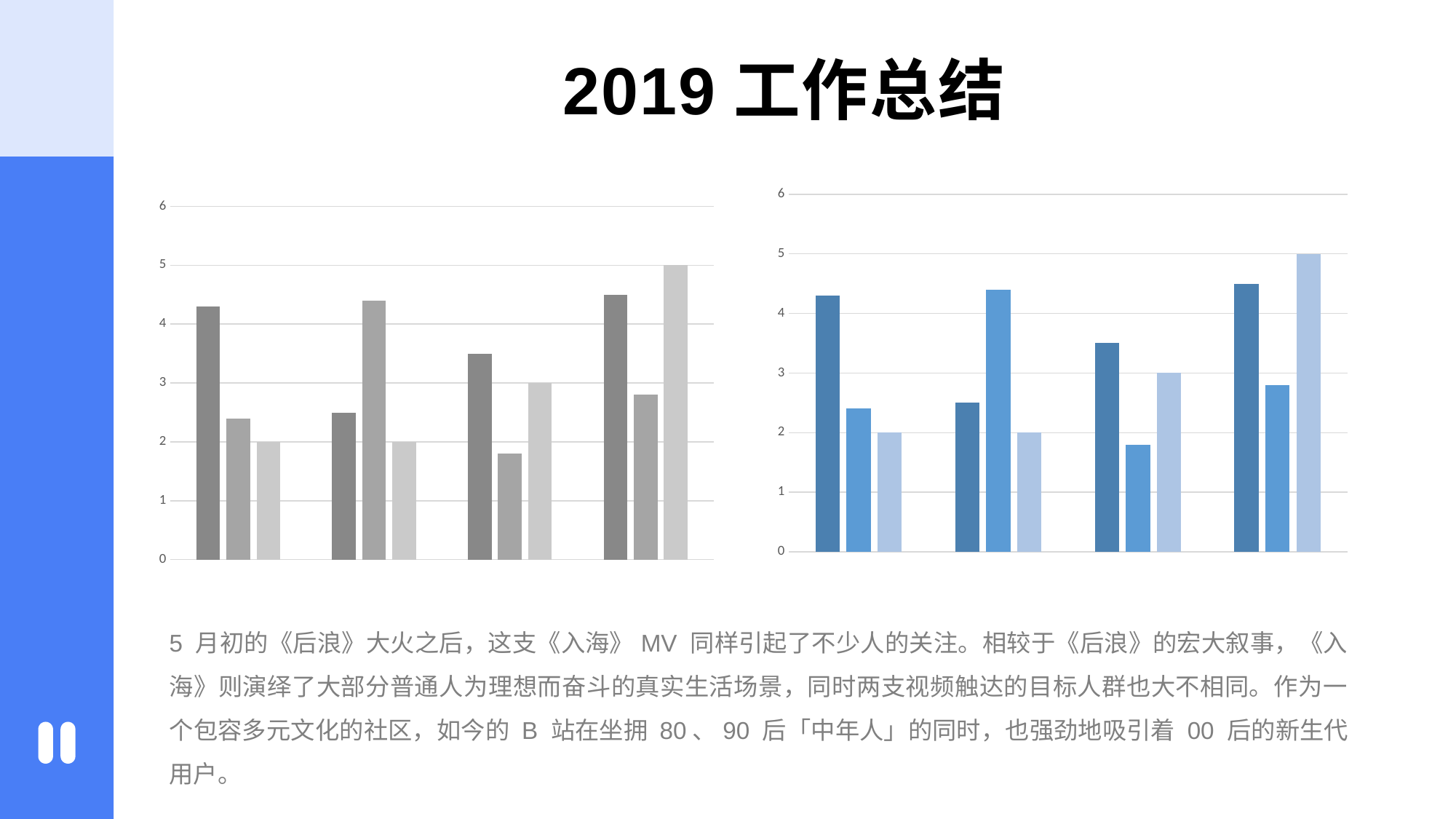

# 2019工作总结

### Chart

| Category | 系列 1 | 系列 2 | 系列 3 |
|---|---|---|---|
| 类别1 | 4.3 | 2.4 | 2.0 |
| 类别2 | 2.5 | 4.4 | 2.0 |
| 类别3 | 3.5 | 1.8 | 3.0 |
| 类别4 | 4.5 | 2.8 | 5.0 |

### Chart

| Category | 系列 1 | 系列 2 | 系列 3 |
|---|---|---|---|
| 类别1 | 4.3 | 2.4 | 2.0 |
| 类别2 | 2.5 | 4.4 | 2.0 |
| 类别3 | 3.5 | 1.8 | 3.0 |
| 类别4 | 4.5 | 2.8 | 5.0 |
5 月初的《后浪》大火之后，这支《入海》MV 同样引起了不少人的关注。相较于《后浪》的宏大叙事，《入海》则演绎了大部分普通人为理想而奋斗的真实生活场景，同时两支视频触达的目标人群也大不相同。作为一个包容多元文化的社区，如今的 B 站在坐拥 80、90 后「中年人」的同时，也强劲地吸引着 00 后的新生代用户。